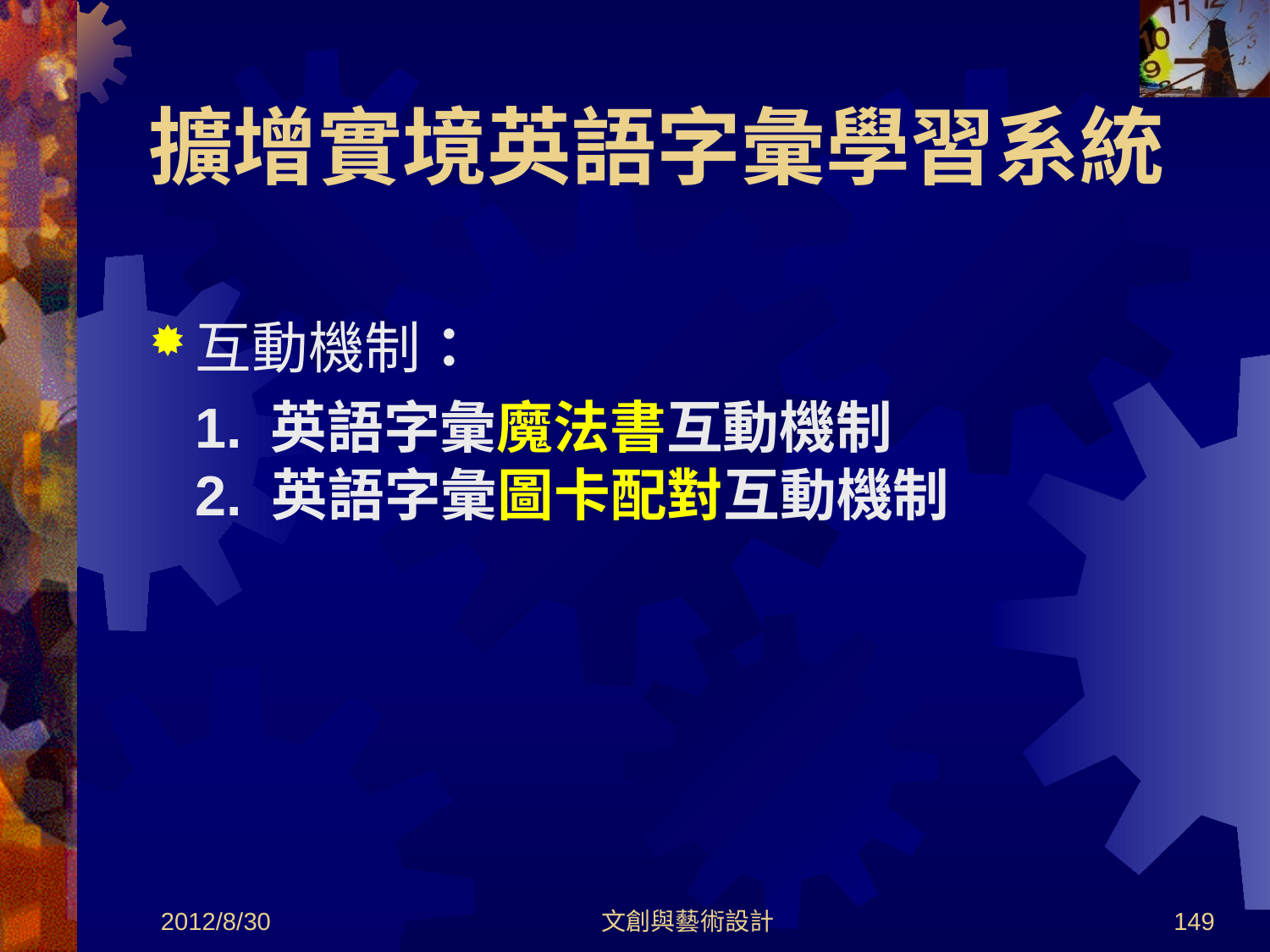

# 擴增實境英語字彙學習系統
互動機制：
   1. 英語字彙魔法書互動機制
2. 英語字彙圖卡配對互動機制
2012/8/30
文創與藝術設計
149